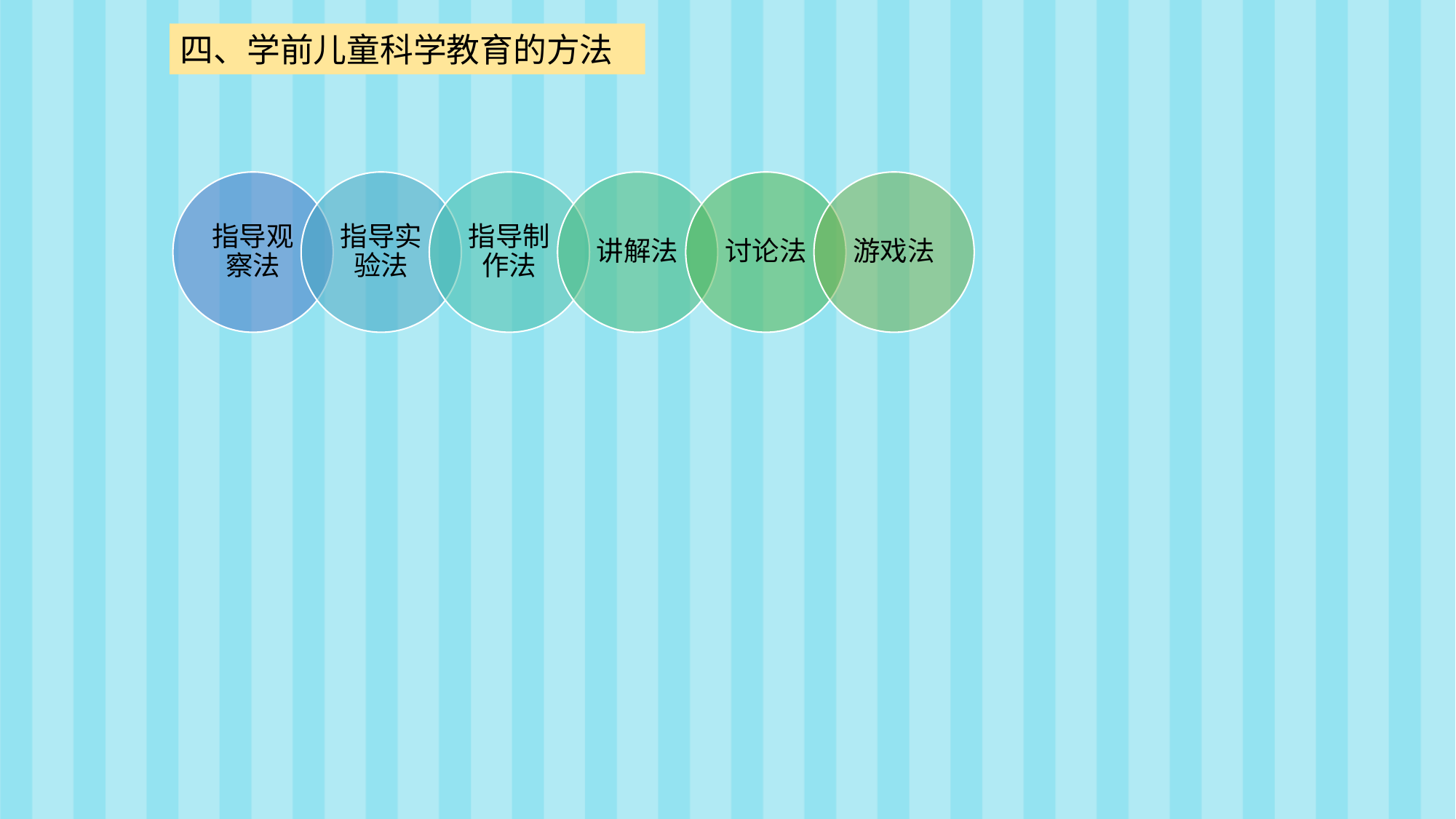

指导观察法
指导实验法
指导制作法
讲解法
讨论法
游戏法
四、学前儿童科学教育的方法